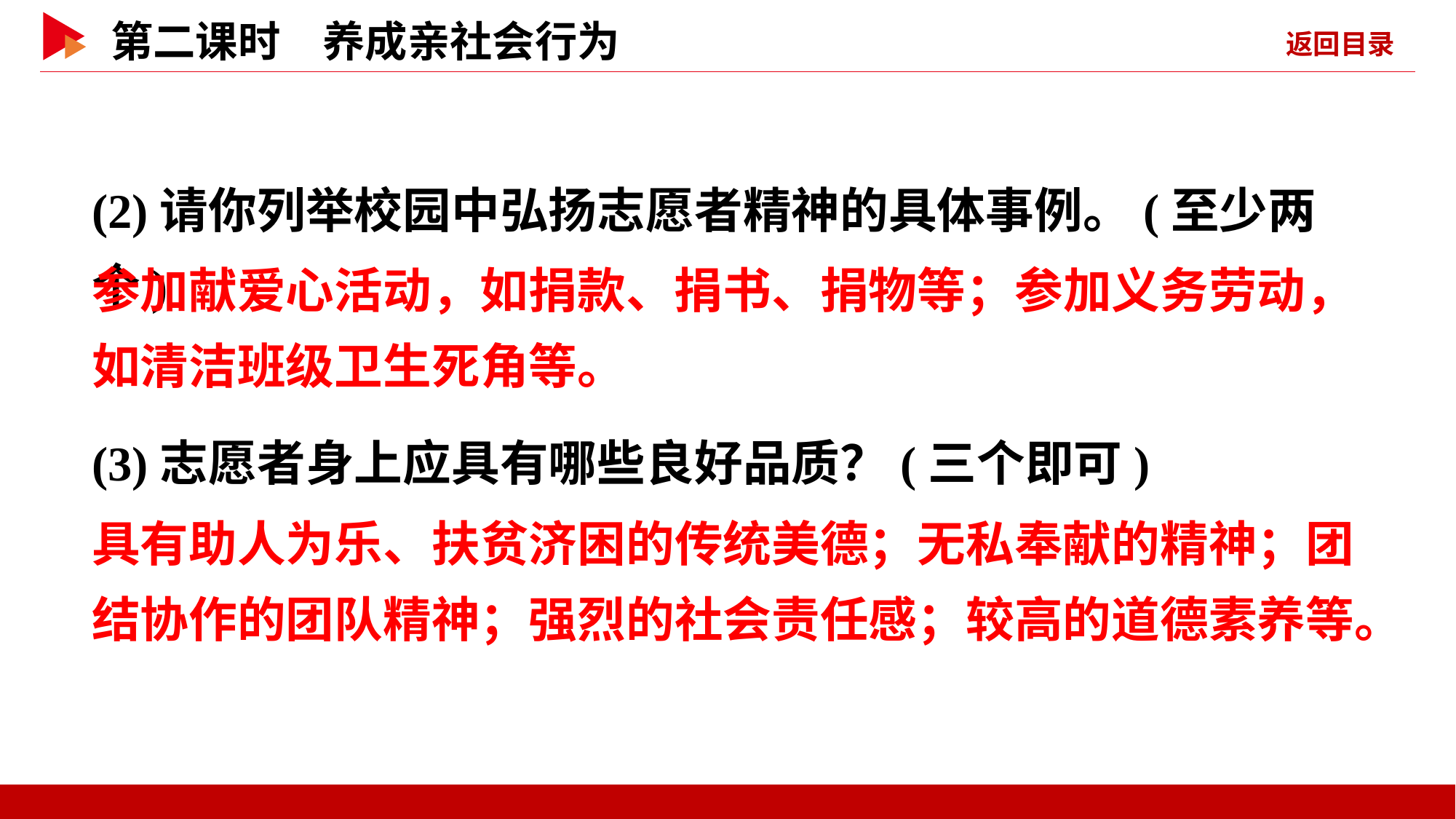

(2)请你列举校园中弘扬志愿者精神的具体事例。(至少两个)
参加献爱心活动，如捐款、捐书、捐物等；参加义务劳动，如清洁班级卫生死角等。
(3)志愿者身上应具有哪些良好品质？(三个即可)
具有助人为乐、扶贫济困的传统美德；无私奉献的精神；团结协作的团队精神；强烈的社会责任感；较高的道德素养等。